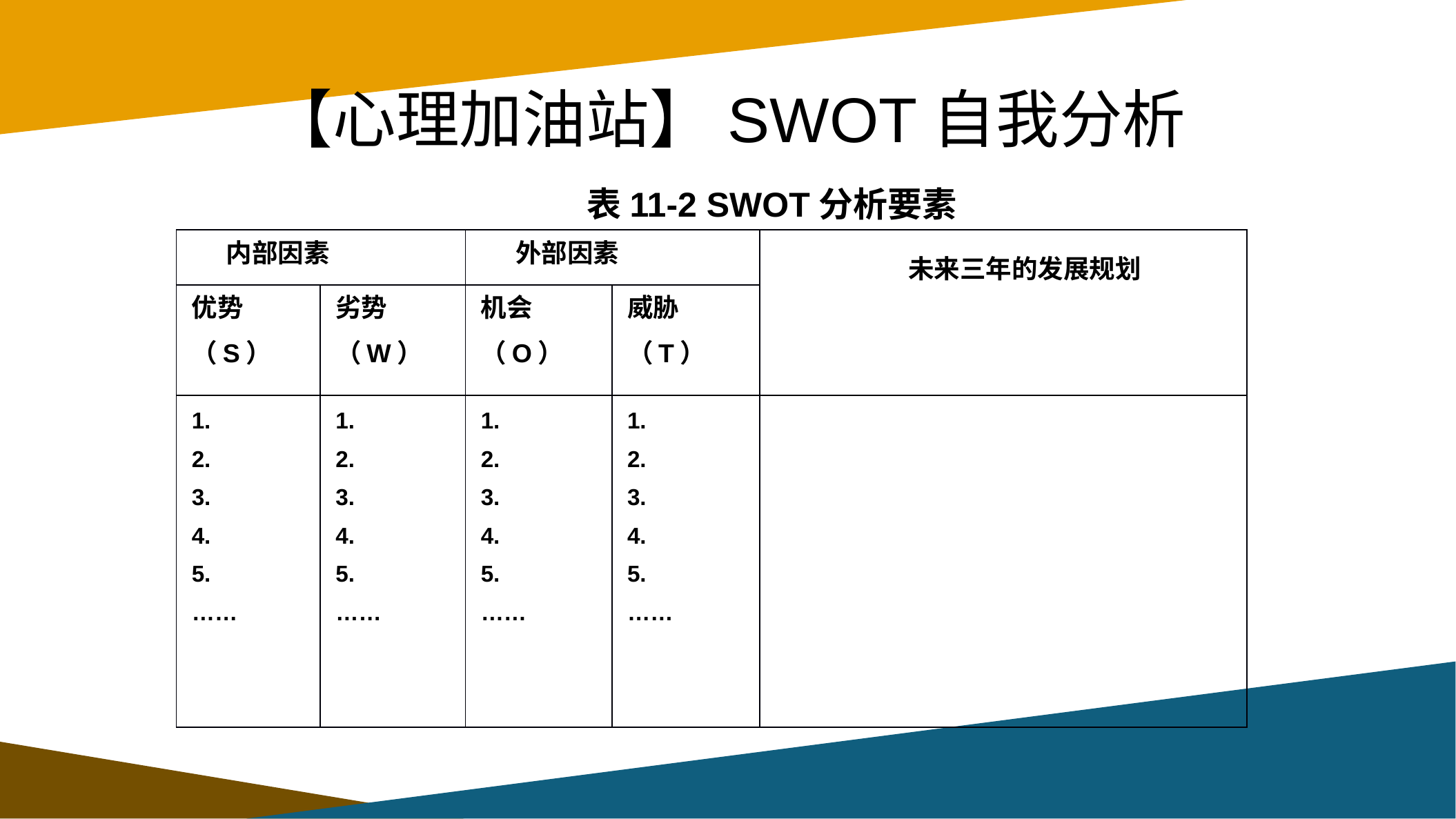

# 【心理加油站】SWOT自我分析
表11-2 SWOT分析要素
| 内部因素 |  | 外部因素 |  | 未来三年的发展规划 |
| --- | --- | --- | --- | --- |
| 优势（S） | 劣势（W） | 机会（O） | 威胁（T） |  |
| 1. 2. 3. 4. 5. …… | 1. 2. 3. 4. 5. …… | 1. 2. 3. 4. 5. …… | 1. 2. 3. 4. 5. …… |  |